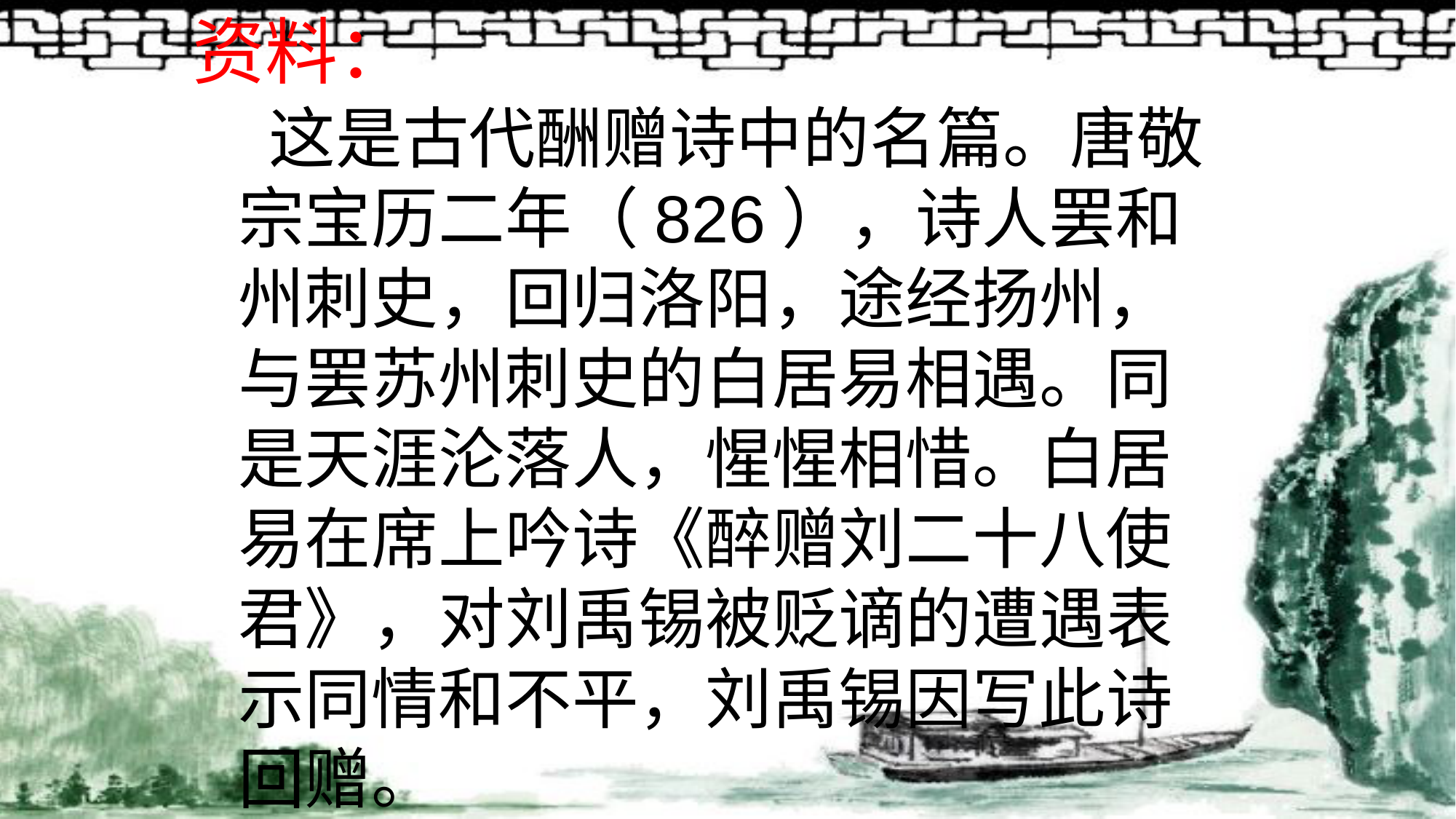

资料：
 这是古代酬赠诗中的名篇。唐敬宗宝历二年（826），诗人罢和州刺史，回归洛阳，途经扬州，与罢苏州刺史的白居易相遇。同是天涯沦落人，惺惺相惜。白居易在席上吟诗《醉赠刘二十八使君》，对刘禹锡被贬谪的遭遇表示同情和不平，刘禹锡因写此诗回赠。